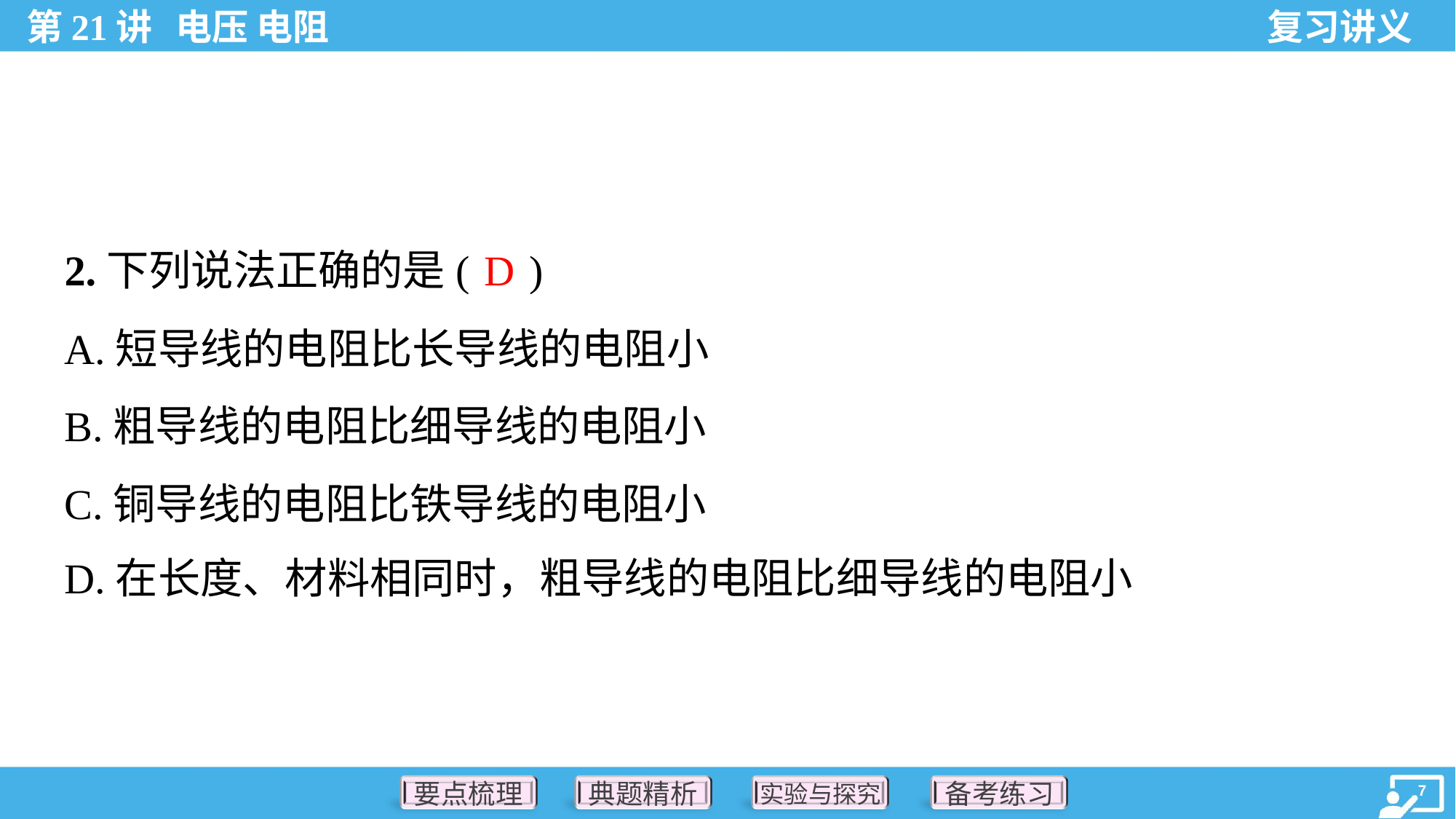

D
2.下列说法正确的是(     )
A.短导线的电阻比长导线的电阻小
B.粗导线的电阻比细导线的电阻小
C.铜导线的电阻比铁导线的电阻小
D.在长度、材料相同时，粗导线的电阻比细导线的电阻小